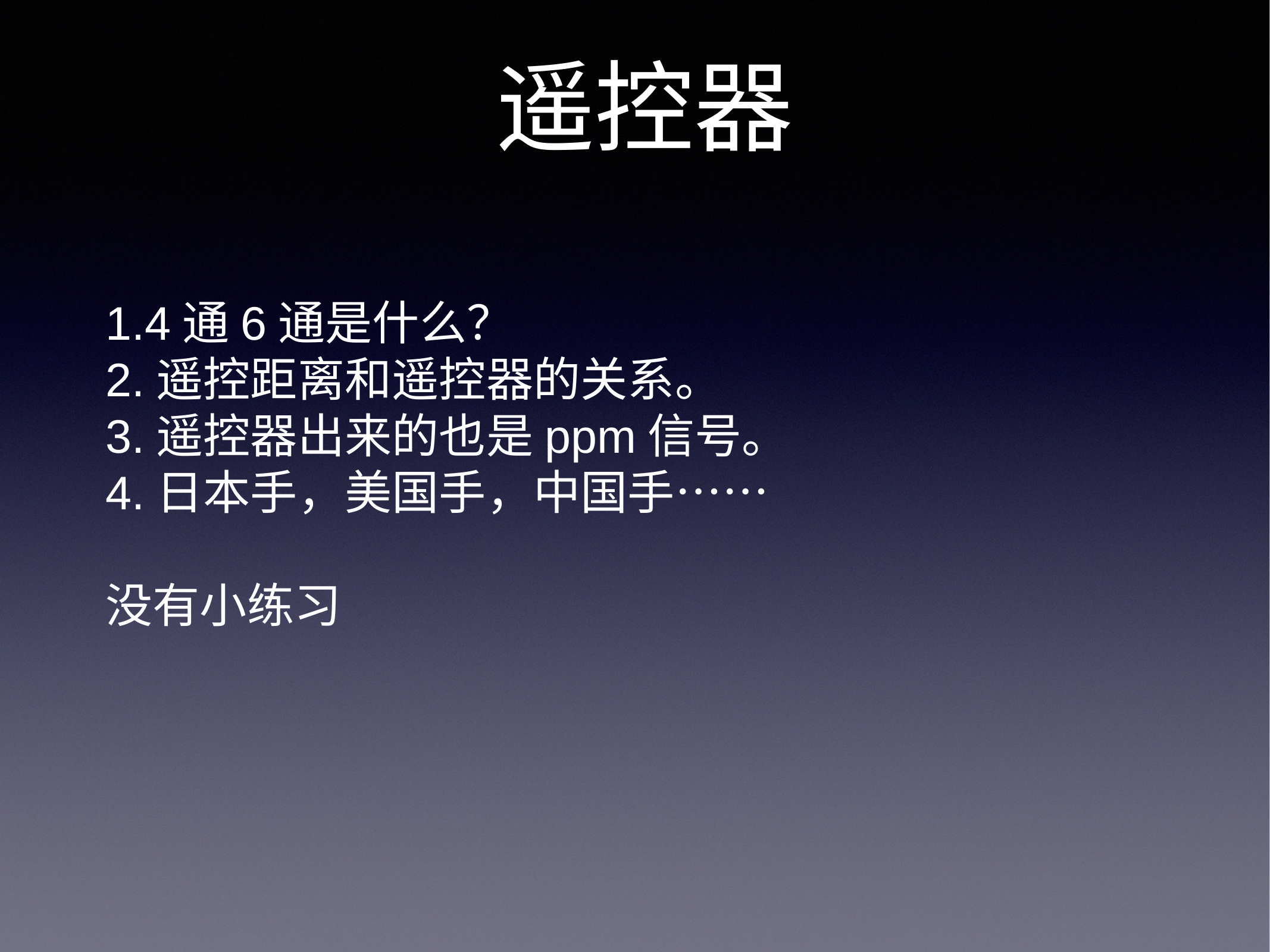

遥控器
1.4通6通是什么？
2.遥控距离和遥控器的关系。
3.遥控器出来的也是ppm信号。
4.日本手，美国手，中国手……

没有小练习